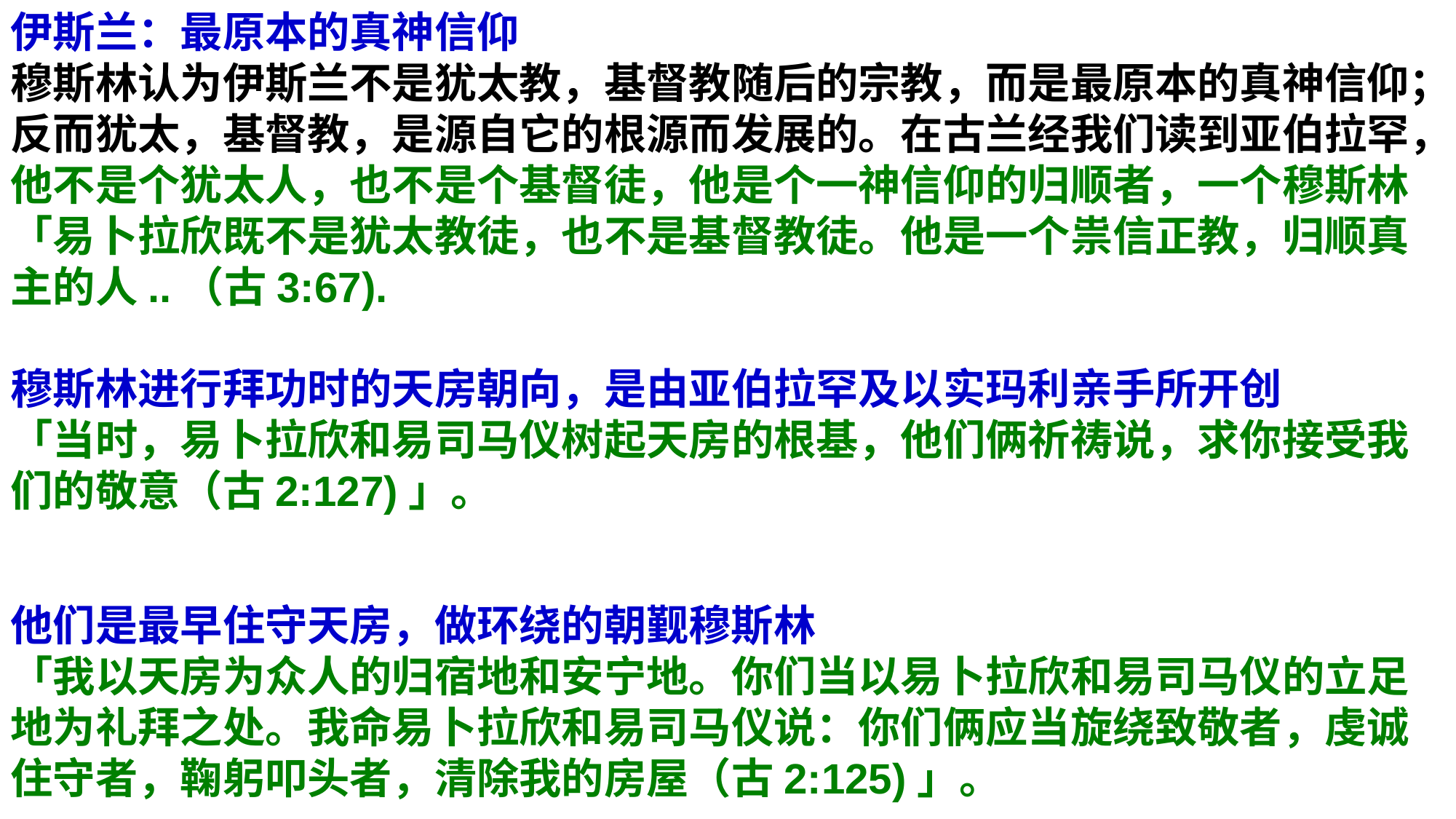

伊斯兰：最原本的真神信仰
穆斯林认为伊斯兰不是犹太教，基督教随后的宗教，而是最原本的真神信仰；反而犹太，基督教，是源自它的根源而发展的。在古兰经我们读到亚伯拉罕，他不是个犹太人，也不是个基督徒，他是个一神信仰的归顺者，一个穆斯林「易卜拉欣既不是犹太教徒，也不是基督教徒。他是一个祟信正教，归顺真主的人..（古3:67).

穆斯林进行拜功时的天房朝向，是由亚伯拉罕及以实玛利亲手所开创
「当时，易卜拉欣和易司马仪树起天房的根基，他们俩祈祷说，求你接受我们的敬意（古2:127)」。

他们是最早住守天房，做环绕的朝觐穆斯林
「我以天房为众人的归宿地和安宁地。你们当以易卜拉欣和易司马仪的立足地为礼拜之处。我命易卜拉欣和易司马仪说：你们俩应当旋绕致敬者，虔诚住守者，鞠躬叩头者，清除我的房屋（古2:125)」。